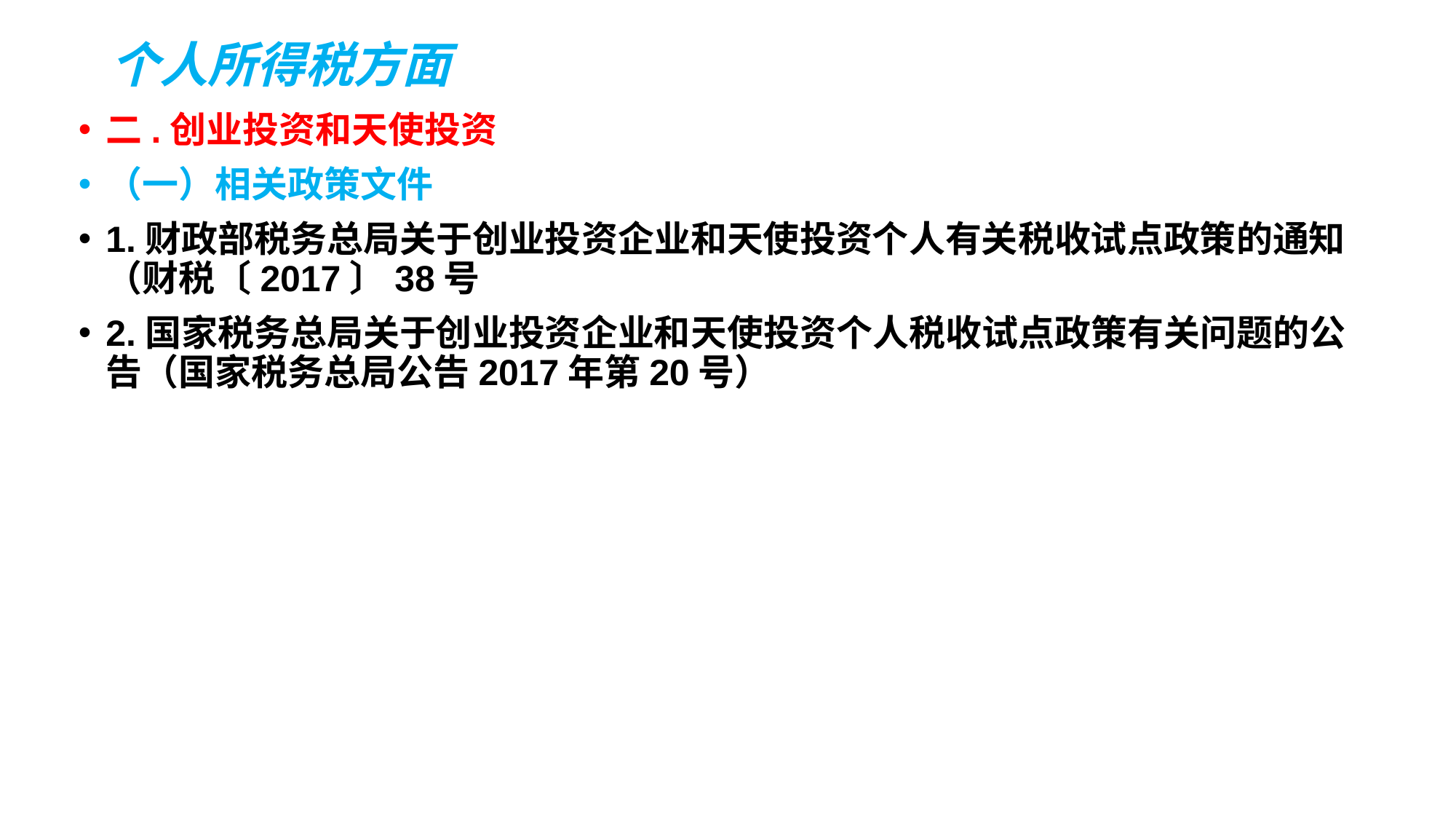

# 个人所得税方面
二.创业投资和天使投资
（一）相关政策文件
1.财政部税务总局关于创业投资企业和天使投资个人有关税收试点政策的通知（财税〔2017〕38号
2.国家税务总局关于创业投资企业和天使投资个人税收试点政策有关问题的公告（国家税务总局公告2017年第20号）